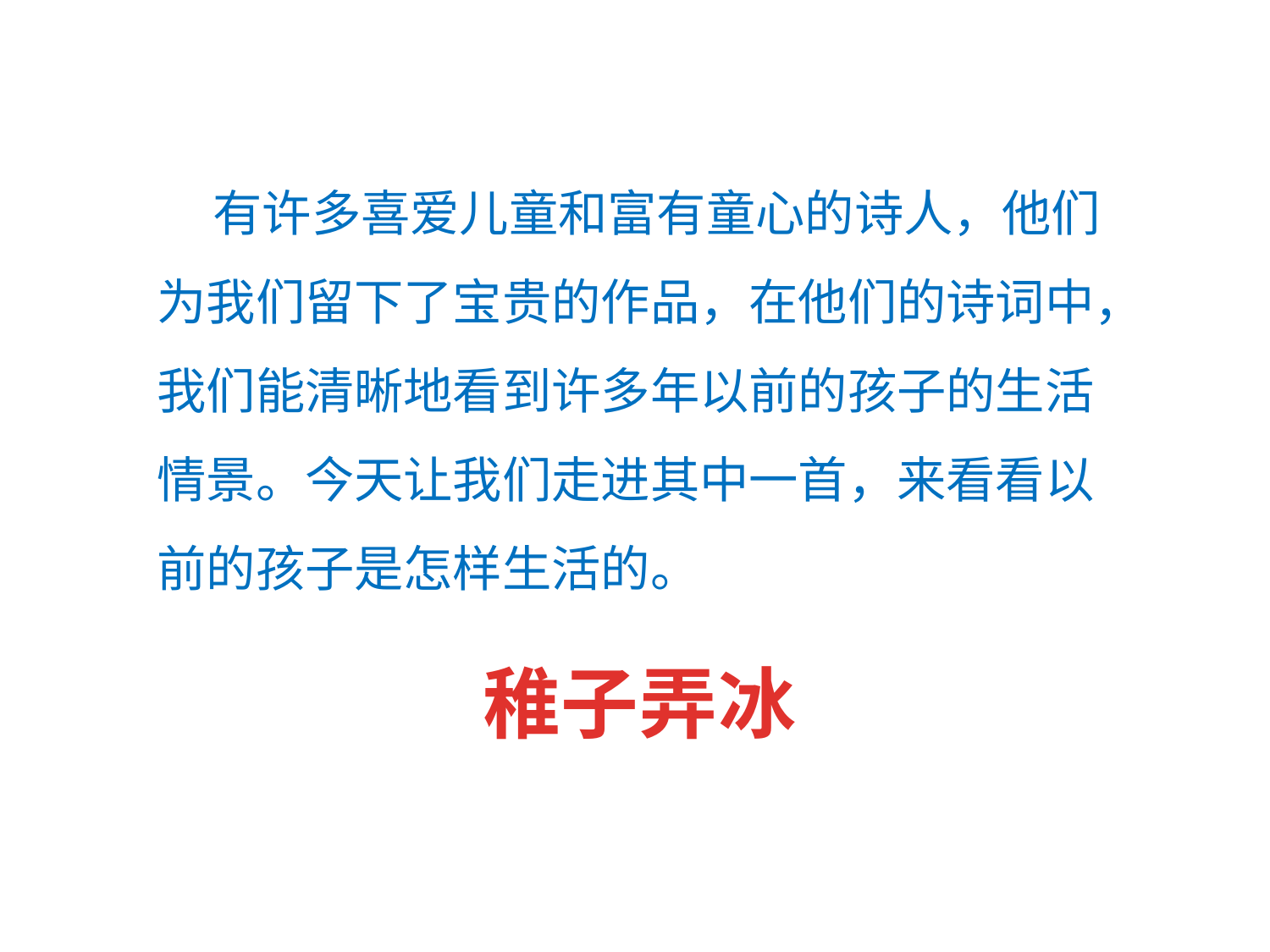

有许多喜爱儿童和富有童心的诗人，他们为我们留下了宝贵的作品，在他们的诗词中，我们能清晰地看到许多年以前的孩子的生活情景。今天让我们走进其中一首，来看看以前的孩子是怎样生活的。
稚子弄冰